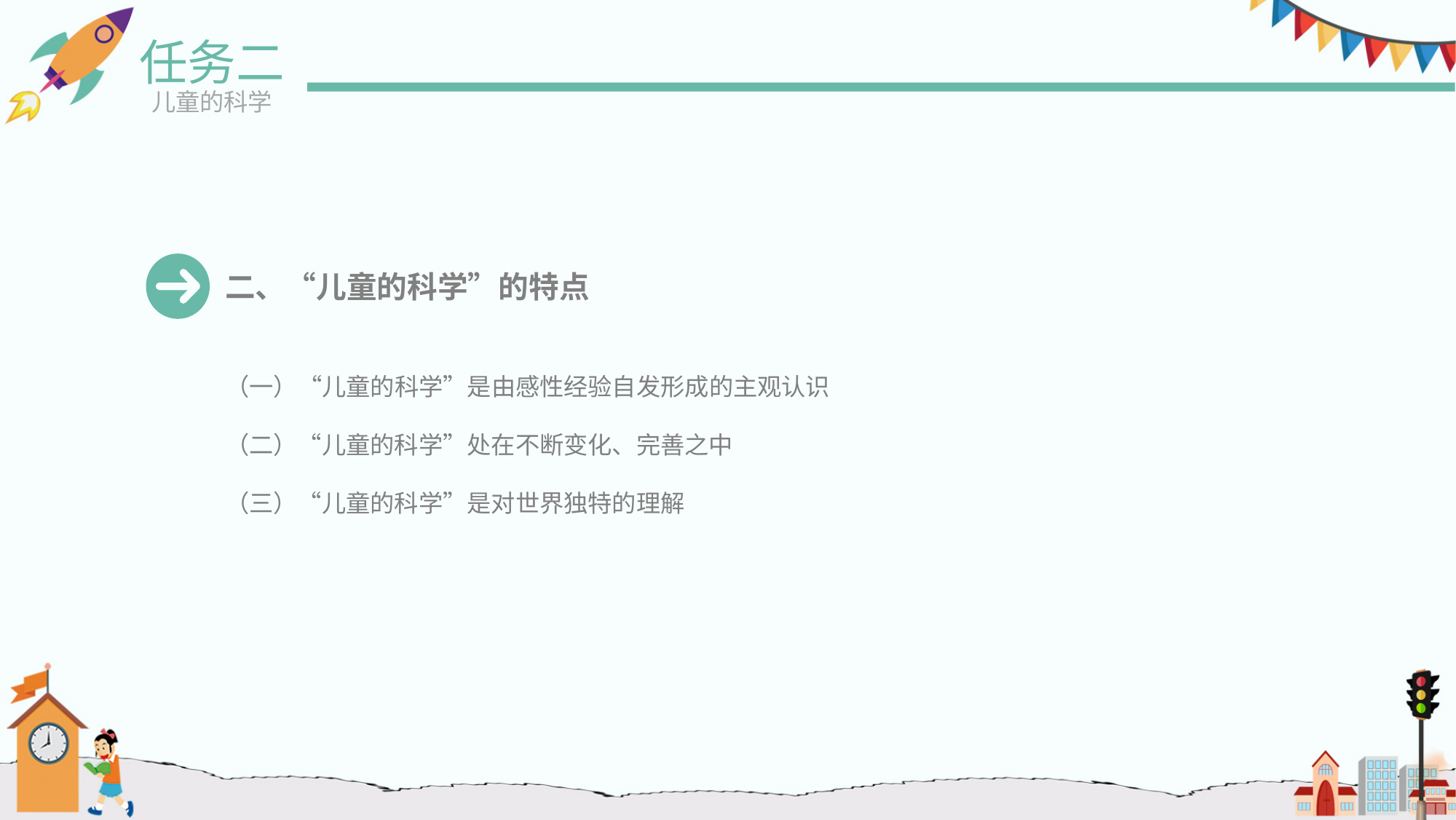

任务二

儿童的科学

二、“儿童的科学”的特点
（一）“儿童的科学”是由感性经验自发形成的主观认识
（二）“儿童的科学”处在不断变化、完善之中
（三）“儿童的科学”是对世界独特的理解